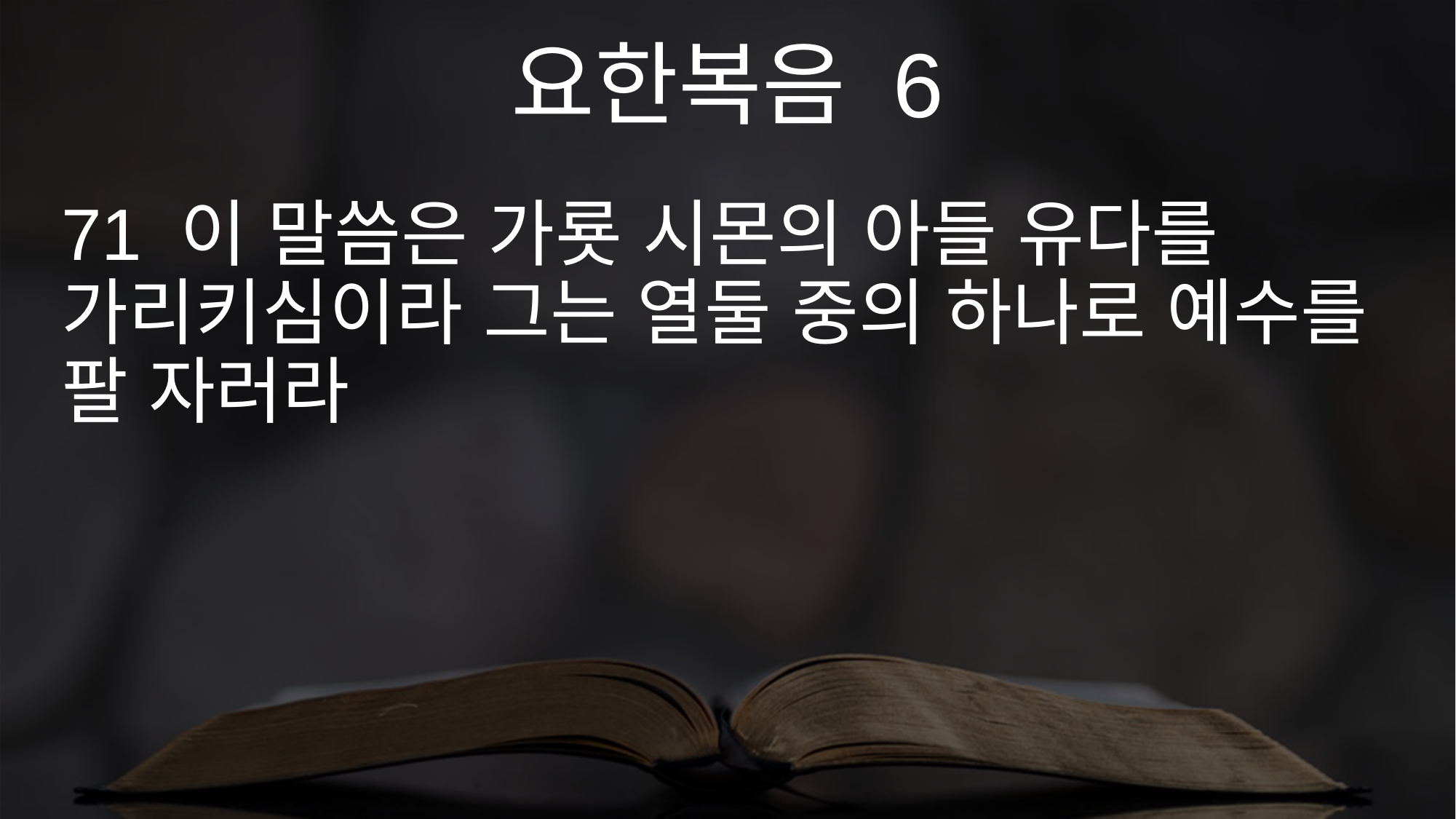

요한복음 6
71 이 말씀은 가룟 시몬의 아들 유다를 가리키심이라 그는 열둘 중의 하나로 예수를 팔 자러라